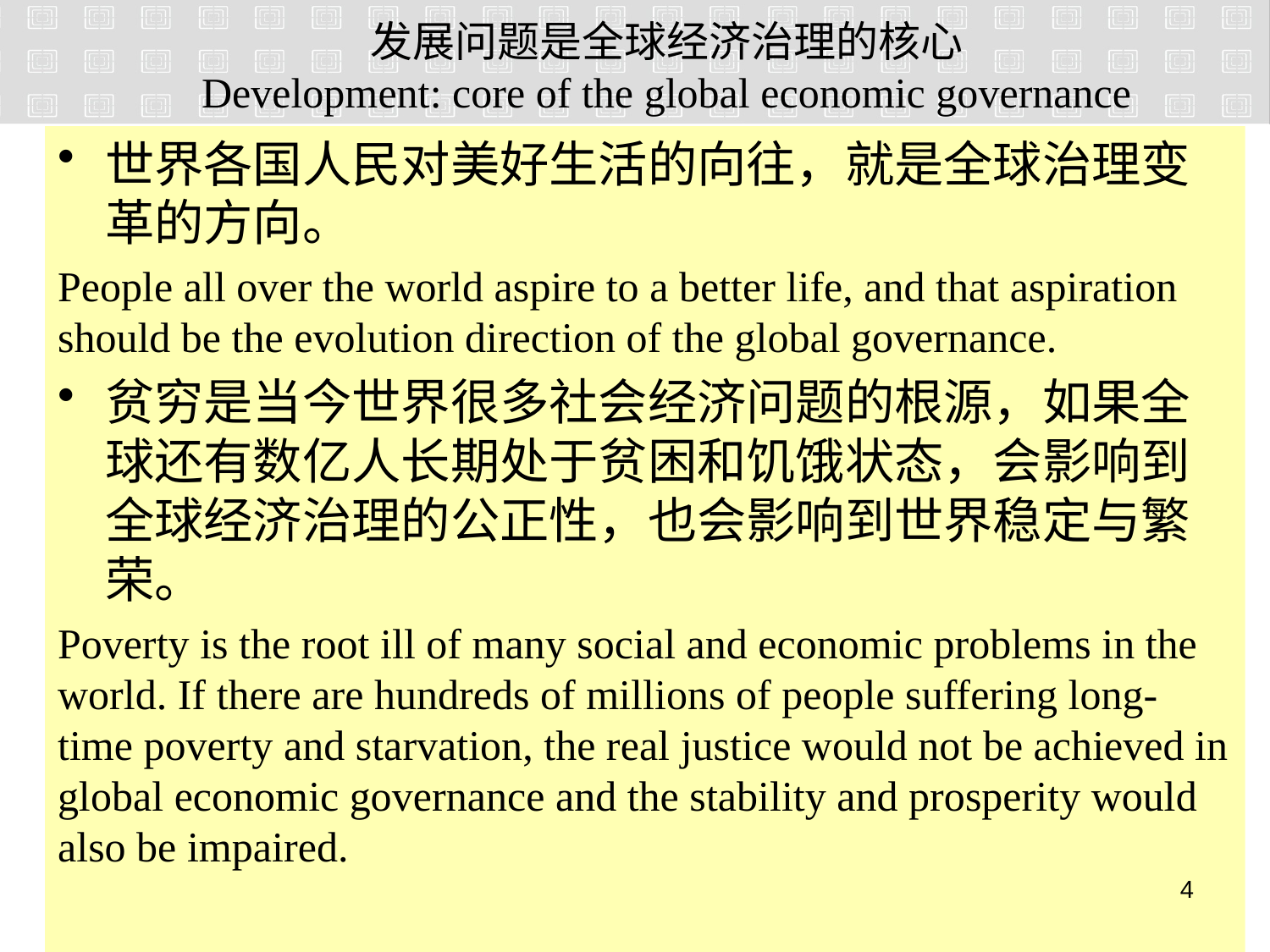

# 发展问题是全球经济治理的核心 Development: core of the global economic governance
世界各国人民对美好生活的向往，就是全球治理变革的方向。
People all over the world aspire to a better life, and that aspiration should be the evolution direction of the global governance.
贫穷是当今世界很多社会经济问题的根源，如果全球还有数亿人长期处于贫困和饥饿状态，会影响到全球经济治理的公正性，也会影响到世界稳定与繁荣。
Poverty is the root ill of many social and economic problems in the world. If there are hundreds of millions of people suffering long-time poverty and starvation, the real justice would not be achieved in global economic governance and the stability and prosperity would also be impaired.

4